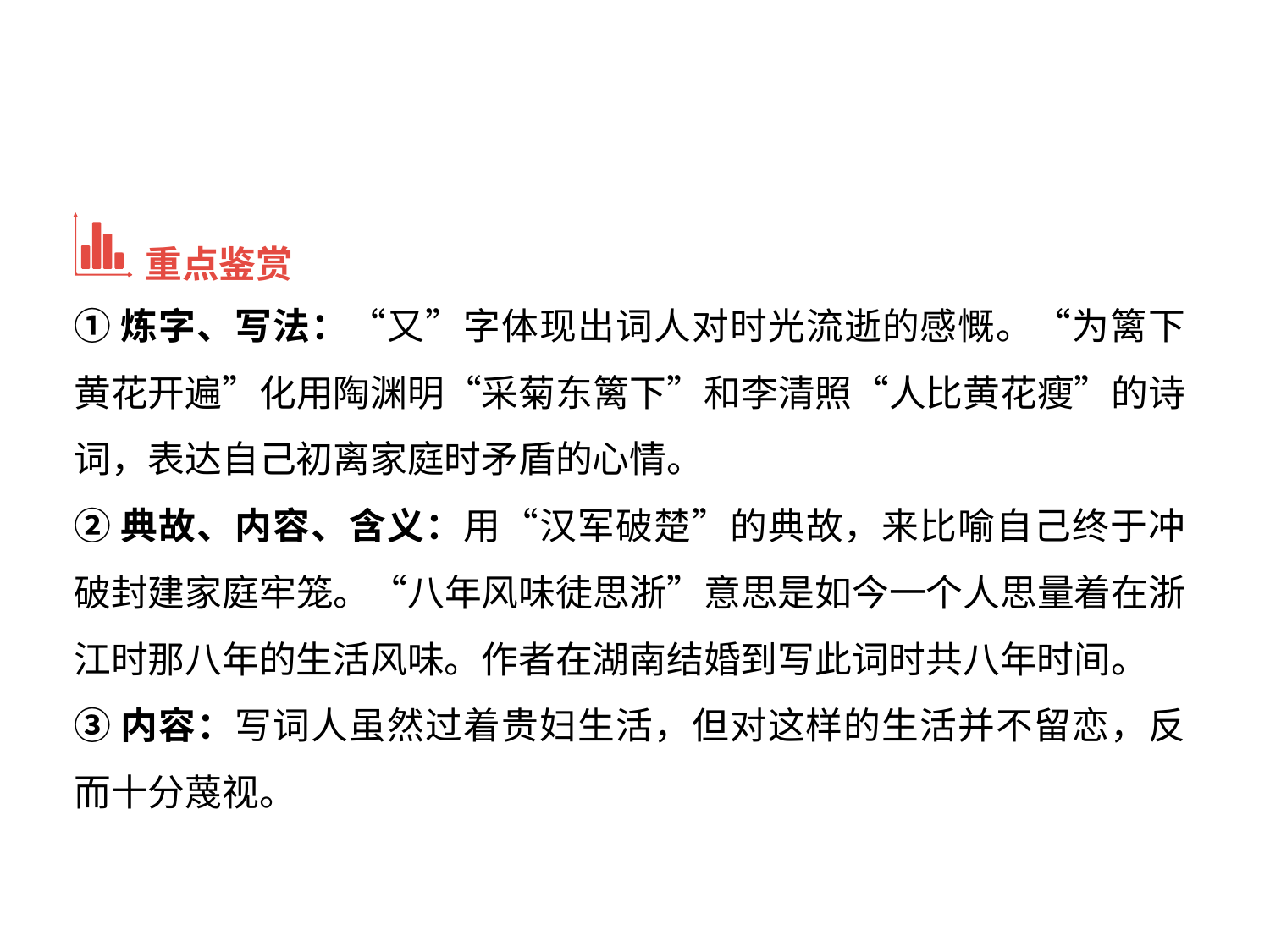

重点鉴赏
①炼字、写法：“又”字体现出词人对时光流逝的感慨。“为篱下黄花开遍”化用陶渊明“采菊东篱下”和李清照“人比黄花瘦”的诗词，表达自己初离家庭时矛盾的心情。
②典故、内容、含义：用“汉军破楚”的典故，来比喻自己终于冲破封建家庭牢笼。“八年风味徒思浙”意思是如今一个人思量着在浙江时那八年的生活风味。作者在湖南结婚到写此词时共八年时间。
③内容：写词人虽然过着贵妇生活，但对这样的生活并不留恋，反而十分蔑视。